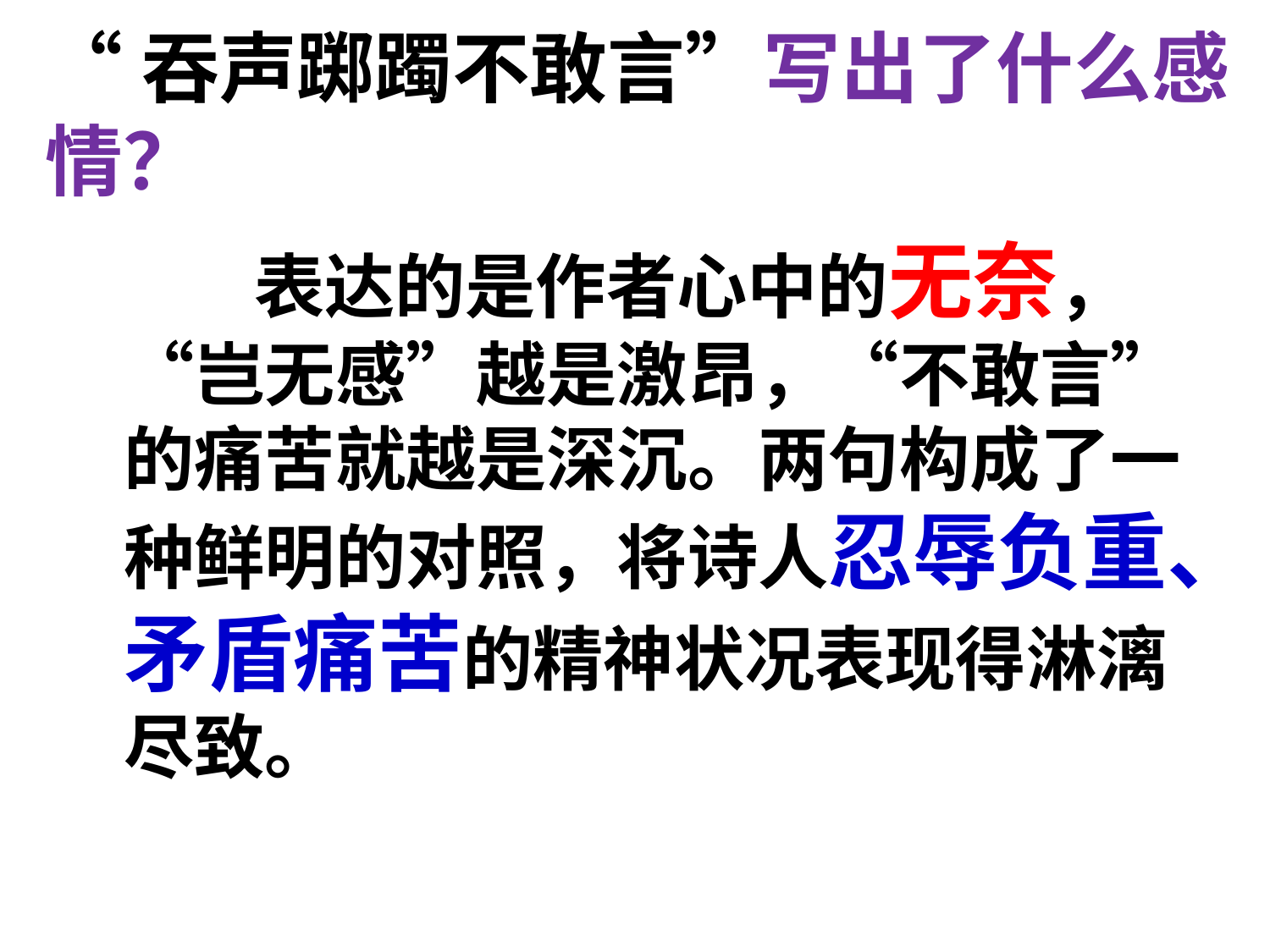

# “吞声踯躅不敢言”写出了什么感情？
          表达的是作者心中的无奈，“岂无感”越是激昂，“不敢言”的痛苦就越是深沉。两句构成了一种鲜明的对照，将诗人忍辱负重、矛盾痛苦的精神状况表现得淋漓尽致。